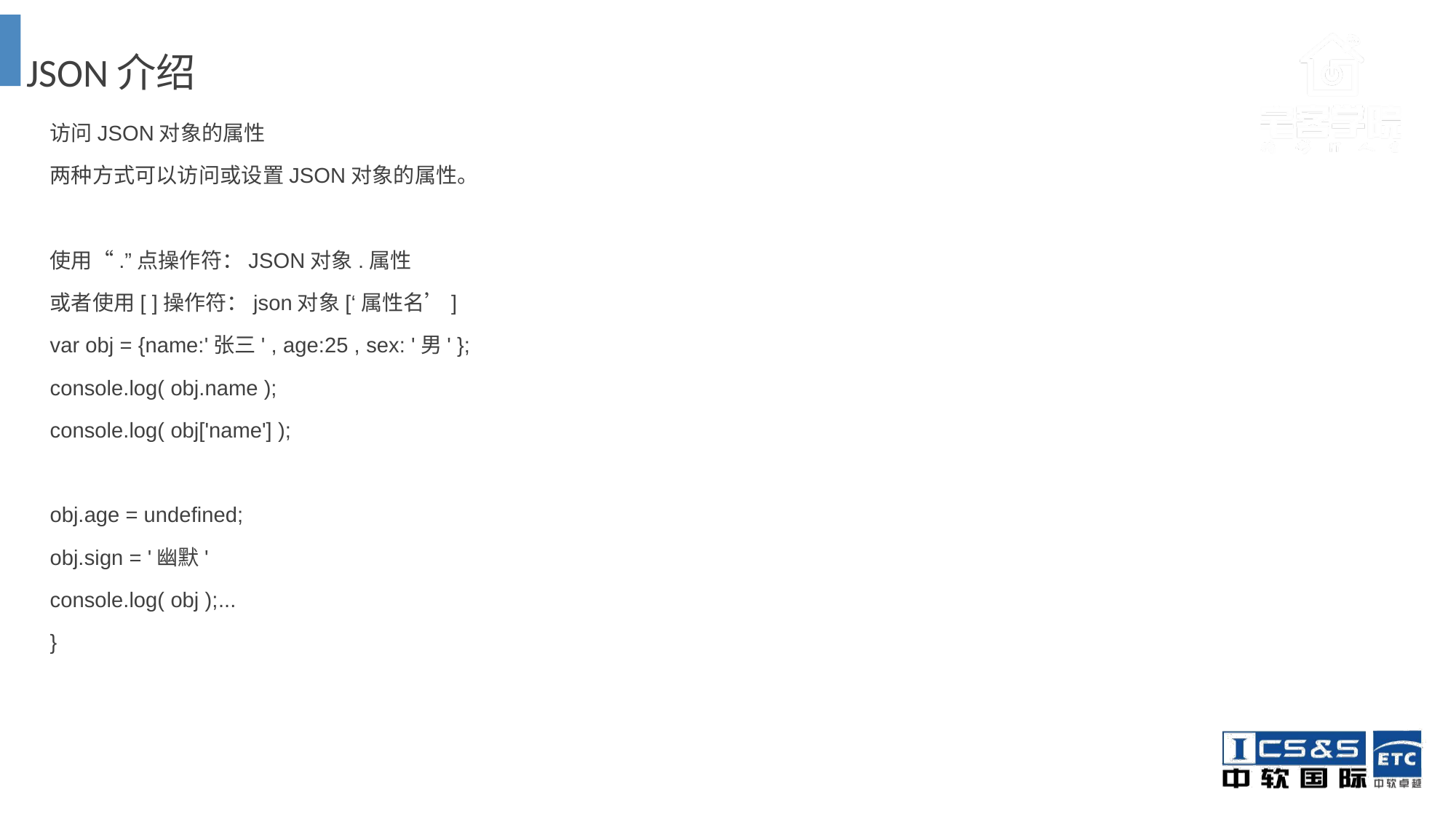

JSON介绍
访问JSON对象的属性
两种方式可以访问或设置JSON对象的属性。

使用“.”点操作符：JSON对象.属性
或者使用[ ]操作符：json对象[‘属性名’]
var obj = {name:'张三' , age:25 , sex: '男' };
console.log( obj.name );
console.log( obj['name'] );

obj.age = undefined;
obj.sign = '幽默'
console.log( obj );...
}